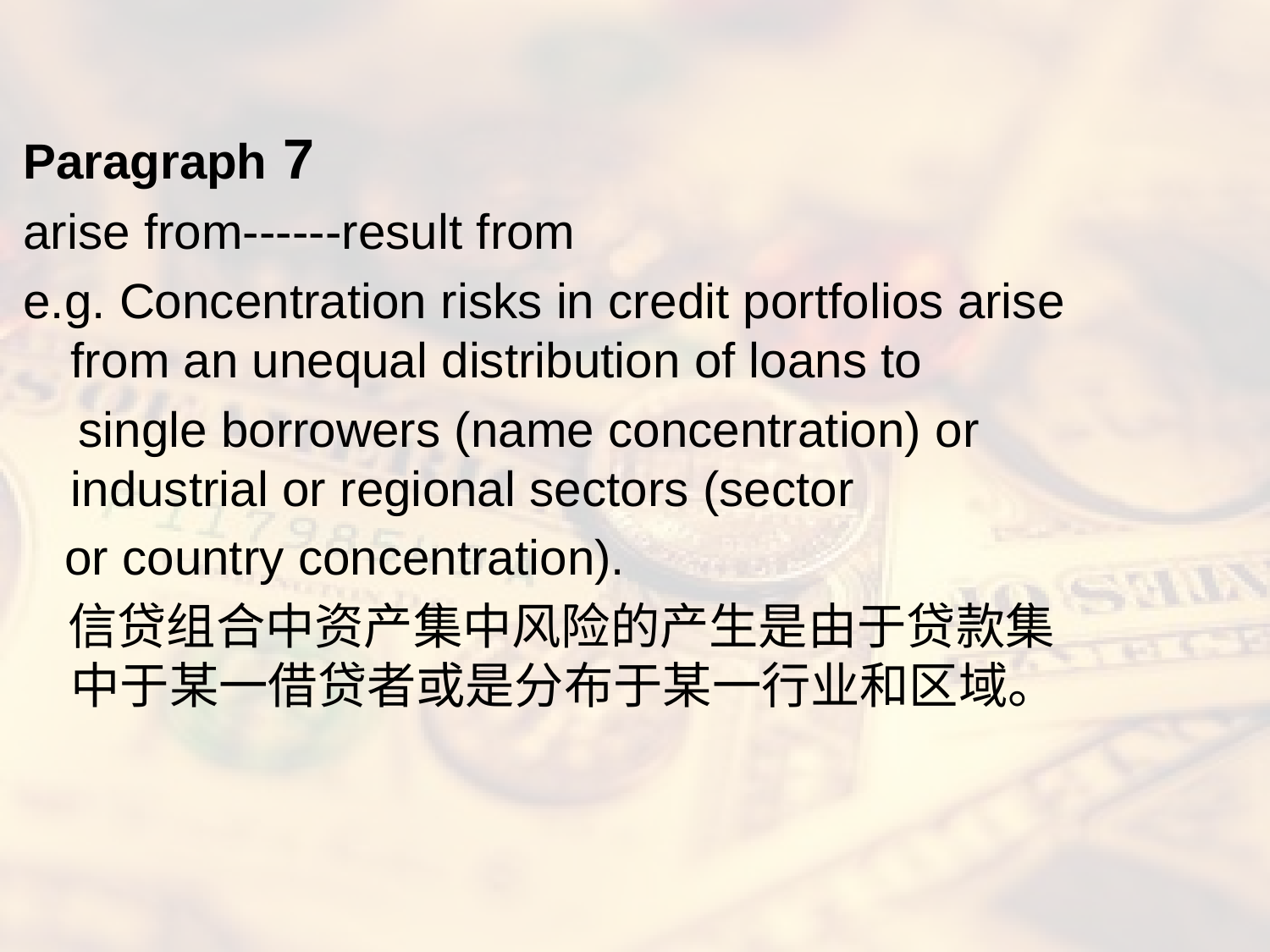

#
Paragraph 7
arise from------result from
e.g. Concentration risks in credit portfolios arise from an unequal distribution of loans to
    single borrowers (name concentration) or industrial or regional sectors (sector
   or country concentration).
   信贷组合中资产集中风险的产生是由于贷款集中于某一借贷者或是分布于某一行业和区域。